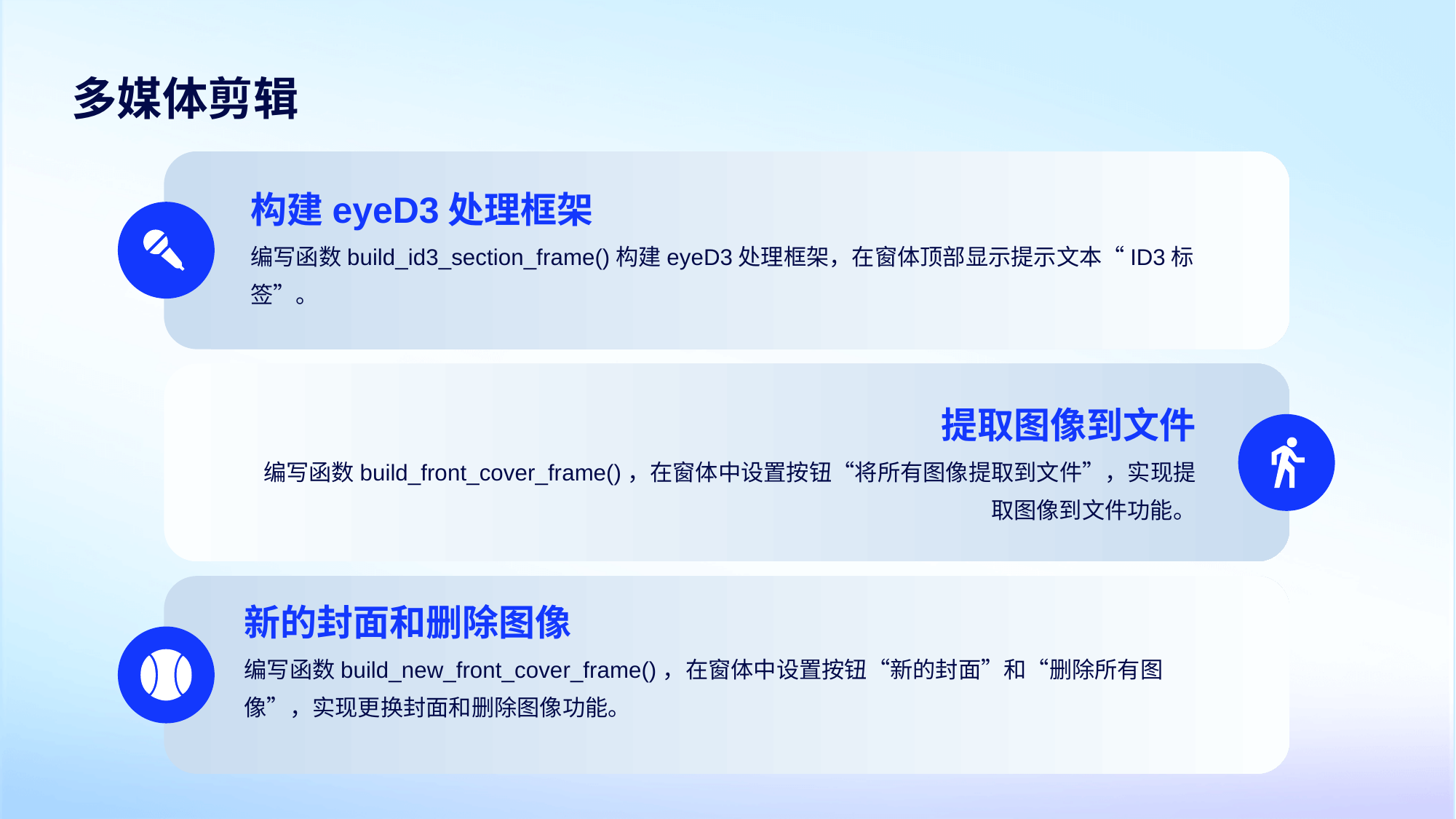

多媒体剪辑

构建eyeD3处理框架

编写函数build_id3_section_frame()构建eyeD3处理框架，在窗体顶部显示提示文本“ID3标签”。

提取图像到文件

编写函数build_front_cover_frame()，在窗体中设置按钮“将所有图像提取到文件”，实现提取图像到文件功能。

新的封面和删除图像

编写函数build_new_front_cover_frame()，在窗体中设置按钮“新的封面”和“删除所有图像”，实现更换封面和删除图像功能。